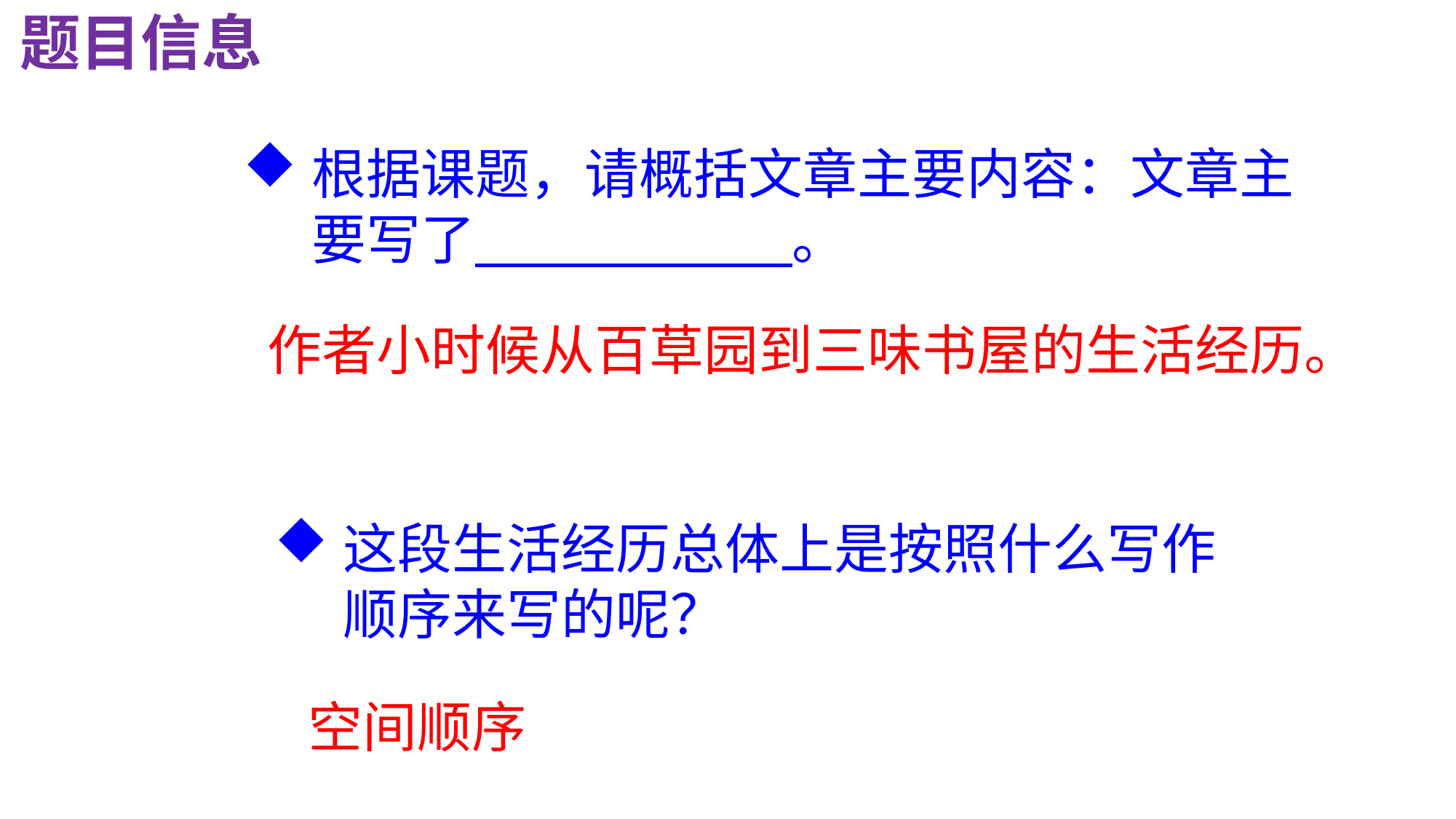

题目信息
根据课题，请概括文章主要内容：文章主要写了                          。

作者小时候从百草园到三味书屋的生活经历。
这段生活经历总体上是按照什么写作顺序来写的呢？
空间顺序